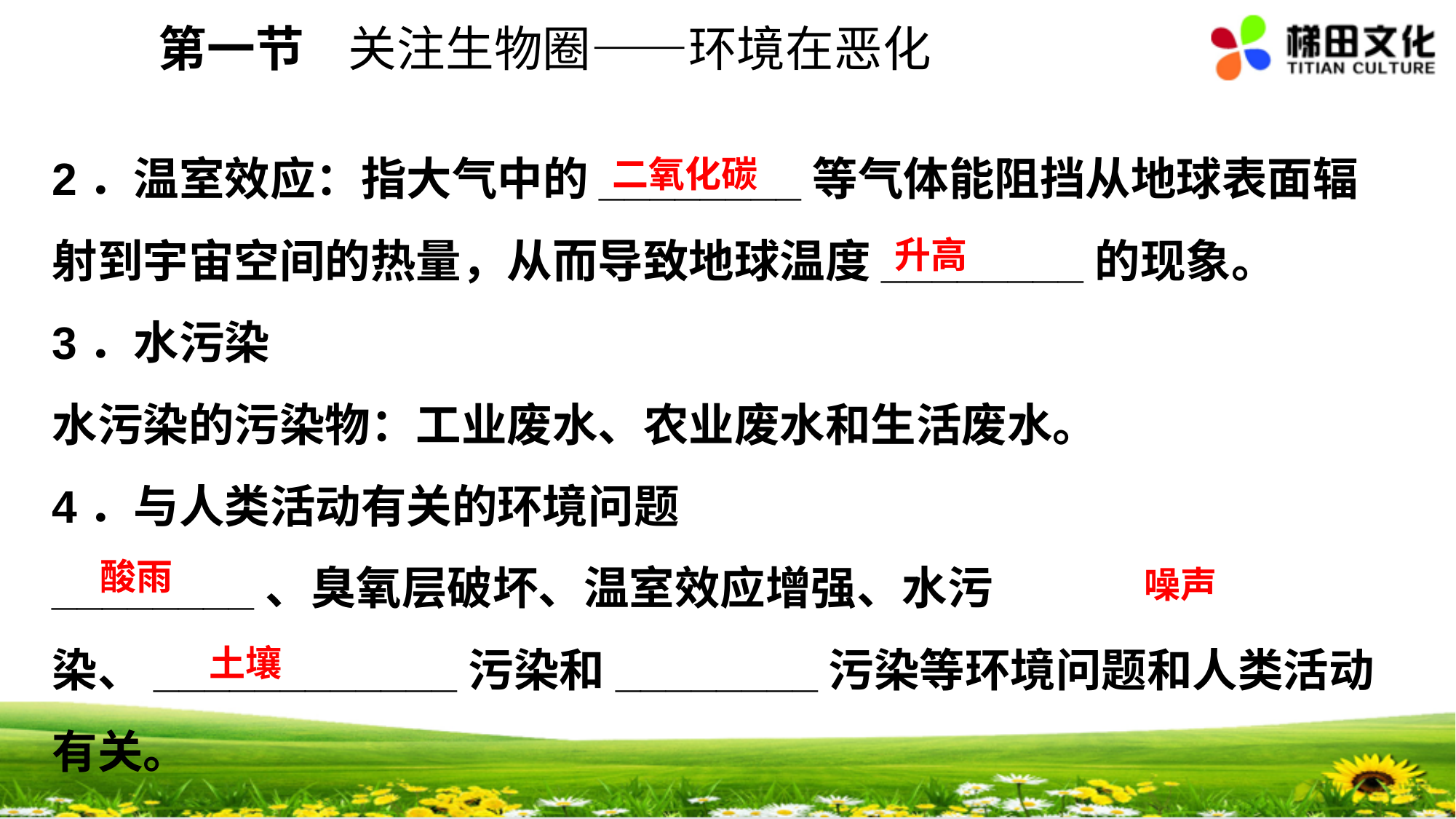

第一节    关注生物圈——环境在恶化
2．温室效应：指大气中的________等气体能阻挡从地球表面辐射到宇宙空间的热量，从而导致地球温度________的现象。
3．水污染
水污染的污染物：工业废水、农业废水和生活废水。
4．与人类活动有关的环境问题
________、臭氧层破坏、温室效应增强、水污染、____________污染和________污染等环境问题和人类活动有关。
二氧化碳
升高
酸雨
噪声
土壤